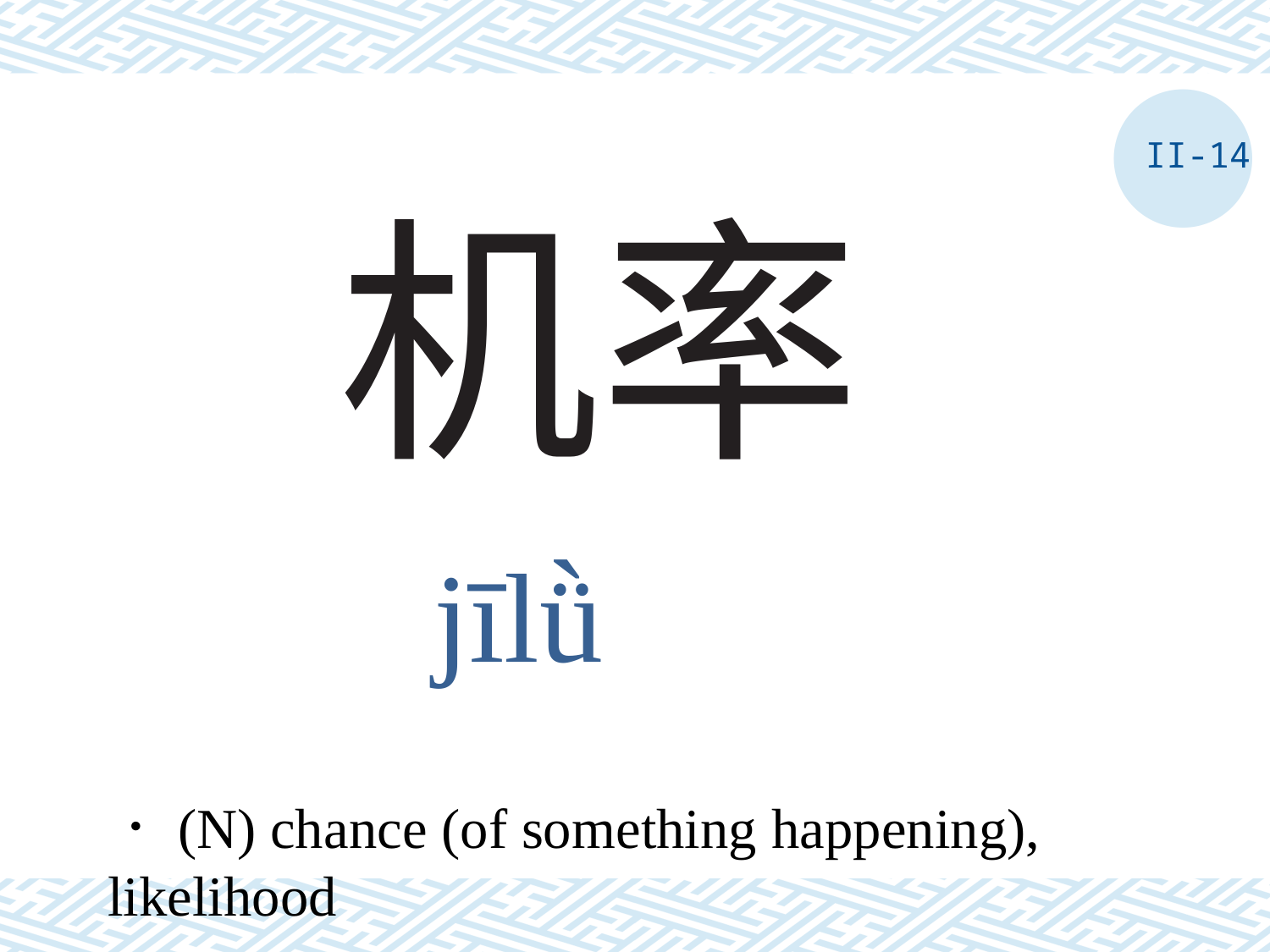

II-14

# 机率
jīlǜ
．(N) chance (of something happening), likelihood